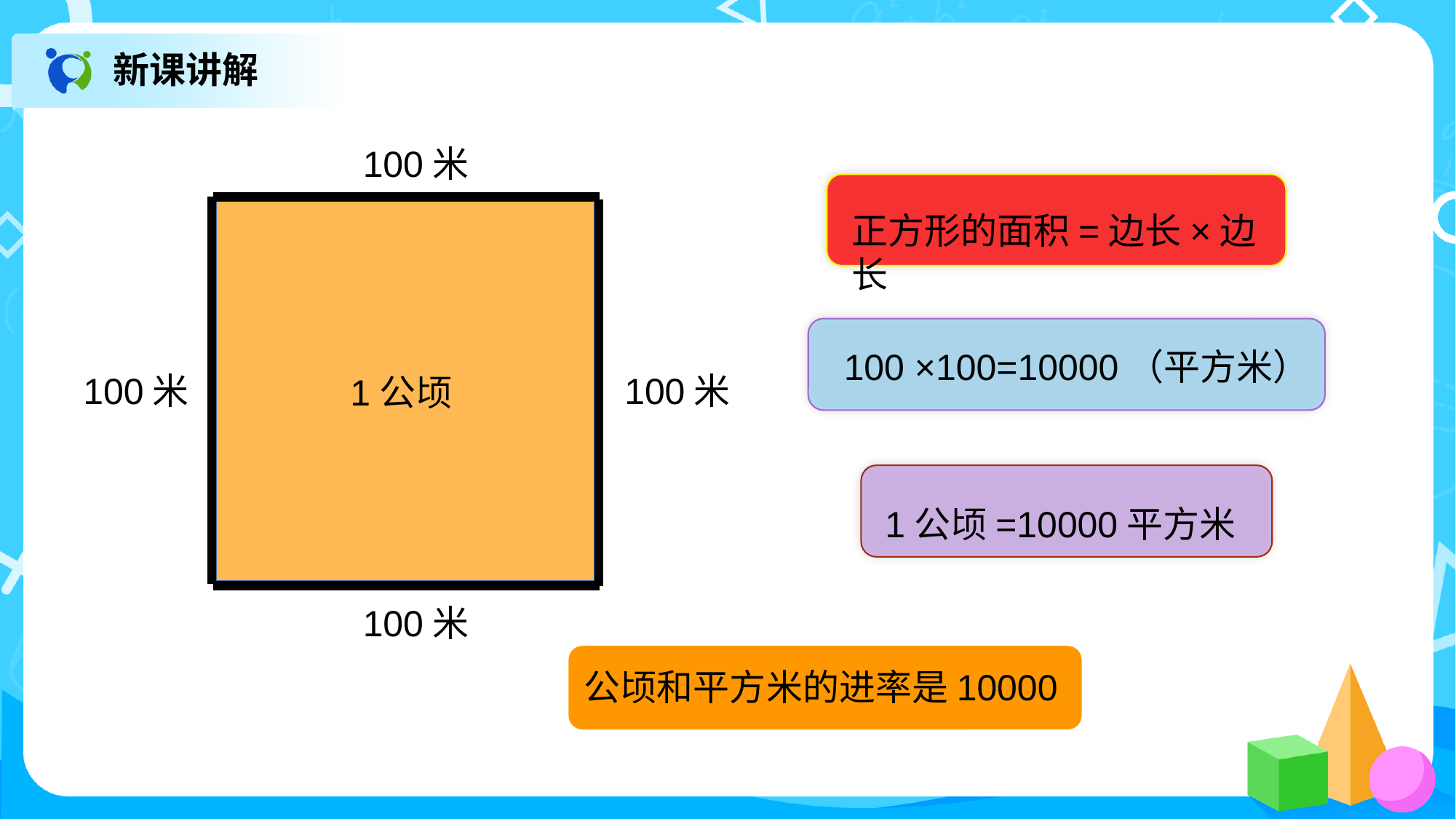

新课讲解
100米

正方形的面积=边长×边长

100 ×100=10000（平方米）
100米
100米
1公顷

1公顷=10000平方米
100米

公顷和平方米的进率是10000